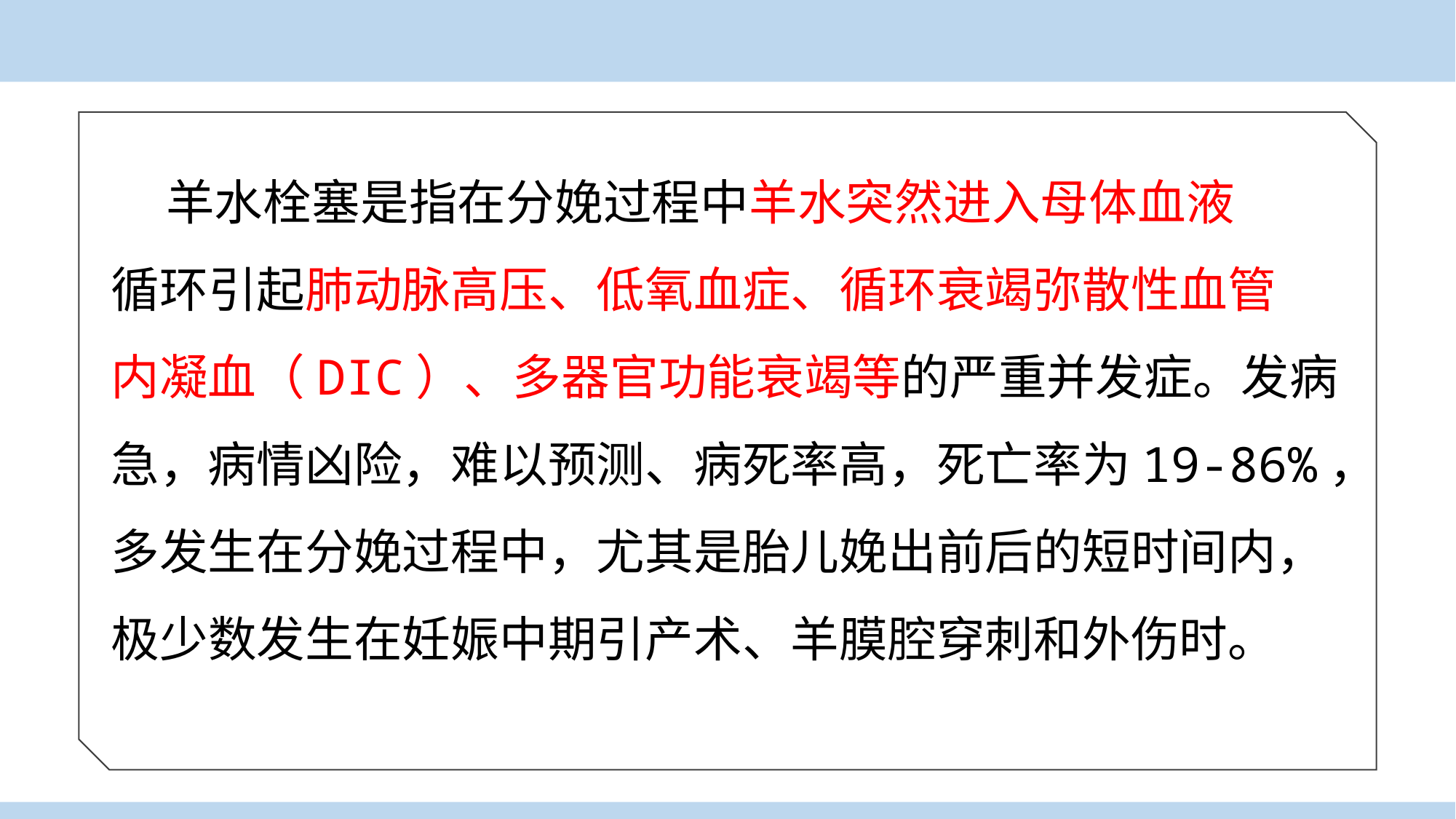

羊水栓塞是指在分娩过程中羊水突然进入母体血液
循环引起肺动脉高压、低氧血症、循环衰竭弥散性血管
内凝血（DIC）、多器官功能衰竭等的严重并发症。发病
急，病情凶险，难以预测、病死率高，死亡率为19-86%，
多发生在分娩过程中，尤其是胎儿娩出前后的短时间内，
极少数发生在妊娠中期引产术、羊膜腔穿刺和外伤时。